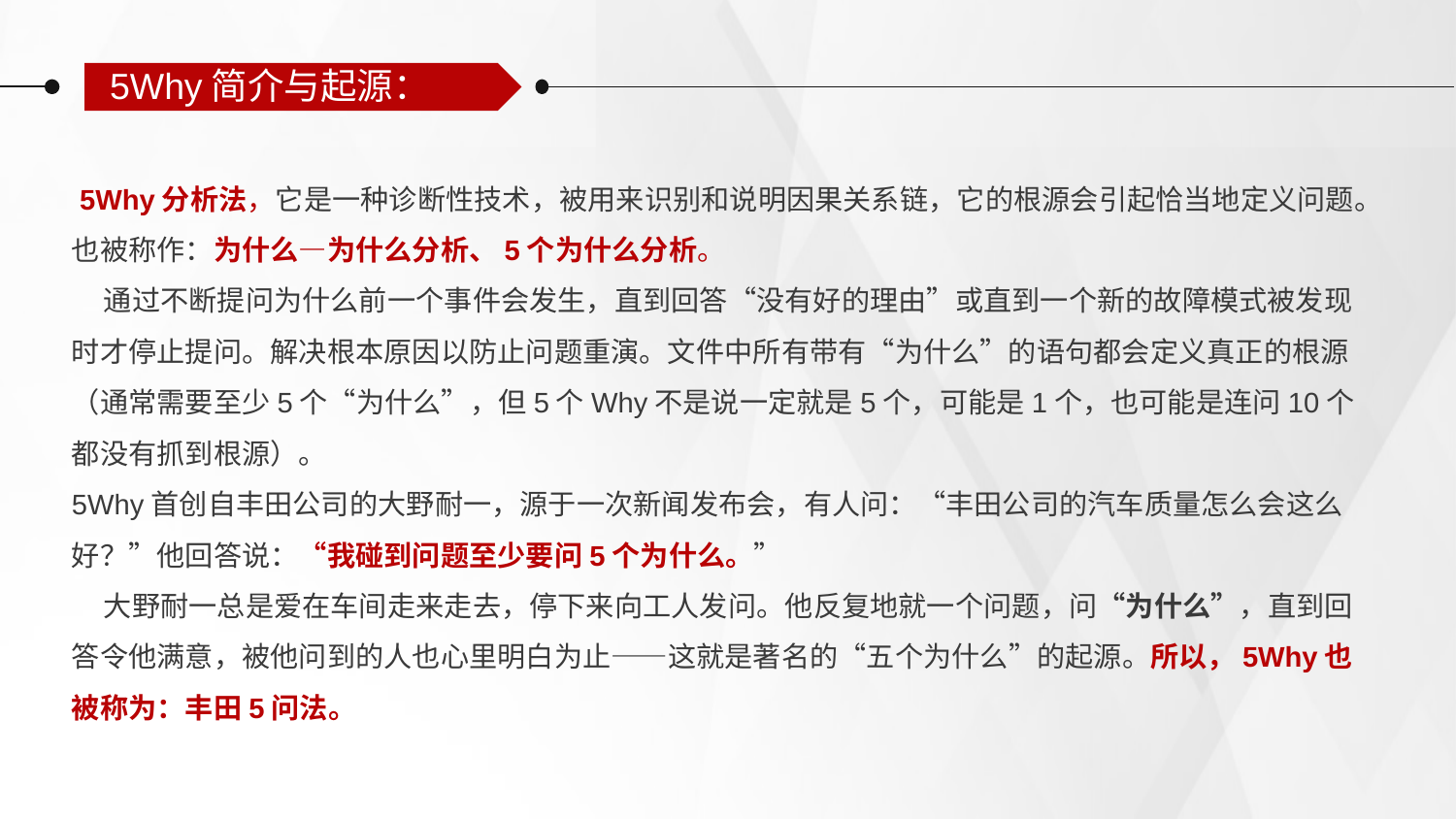

5Why简介与起源：

 5Why分析法，它是一种诊断性技术，被用来识别和说明因果关系链，它的根源会引起恰当地定义问题。也被称作：为什么—为什么分析、5个为什么分析。
    通过不断提问为什么前一个事件会发生，直到回答“没有好的理由”或直到一个新的故障模式被发现时才停止提问。解决根本原因以防止问题重演。文件中所有带有“为什么”的语句都会定义真正的根源（通常需要至少5个“为什么”，但5个Why不是说一定就是5个，可能是1个，也可能是连问10个都没有抓到根源）。
5Why首创自丰田公司的大野耐一，源于一次新闻发布会，有人问：“丰田公司的汽车质量怎么会这么好？”他回答说：“我碰到问题至少要问5个为什么。”
    大野耐一总是爱在车间走来走去，停下来向工人发问。他反复地就一个问题，问“为什么”，直到回答令他满意，被他问到的人也心里明白为止——这就是著名的“五个为什么”的起源。所以，5Why也被称为：丰田5问法。